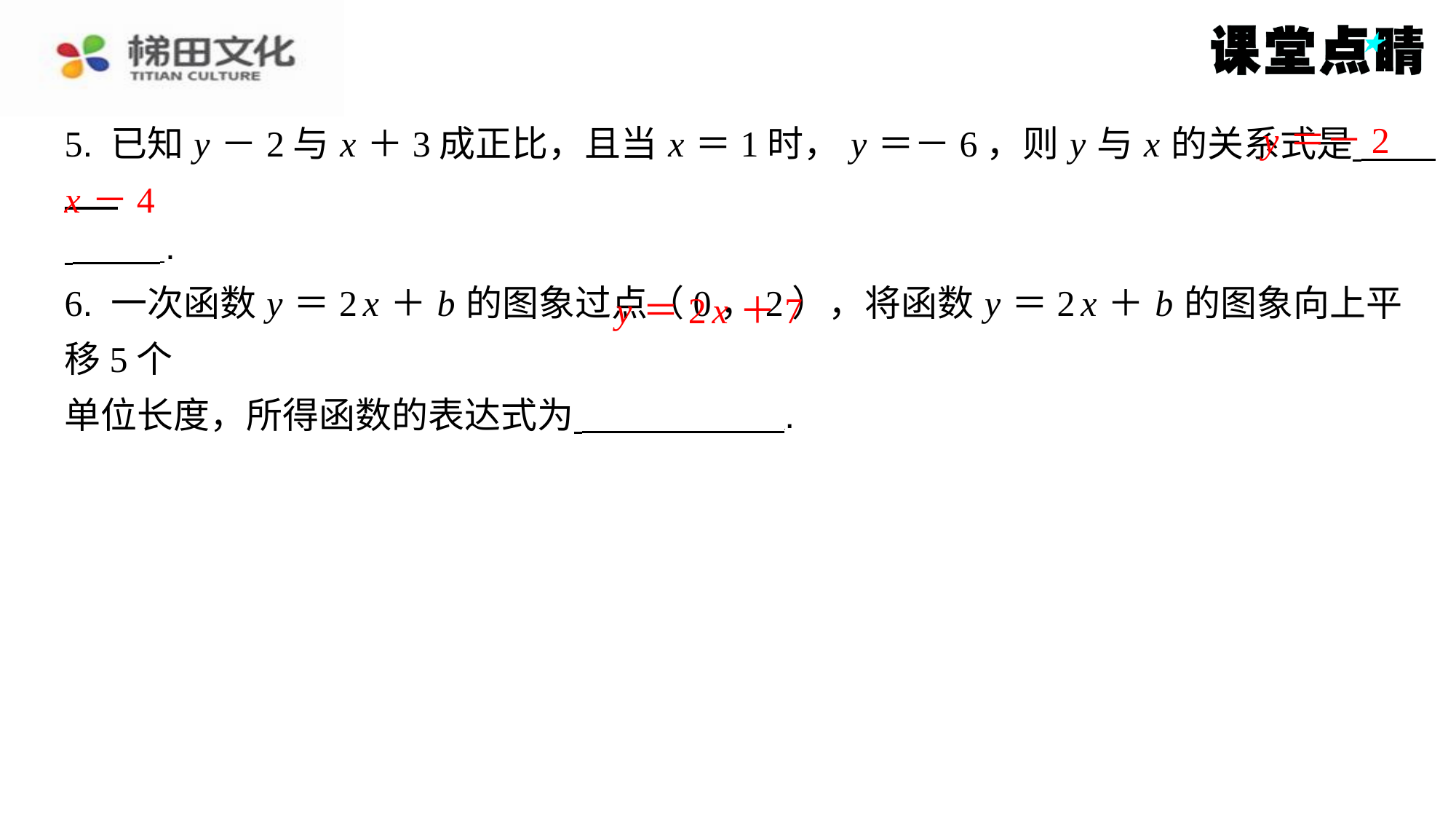

y ＝－2
5. 已知 y －2与 x ＋3成正比，且当 x ＝1时， y ＝－6，则 y 与 x 的关系式是                     ⁠
               ⁠.
6. 一次函数 y ＝2 x ＋ b 的图象过点（0，2），将函数 y ＝2 x ＋ b 的图象向上平移5个
单位长度，所得函数的表达式为                                ⁠.
x －4
y ＝2 x ＋7